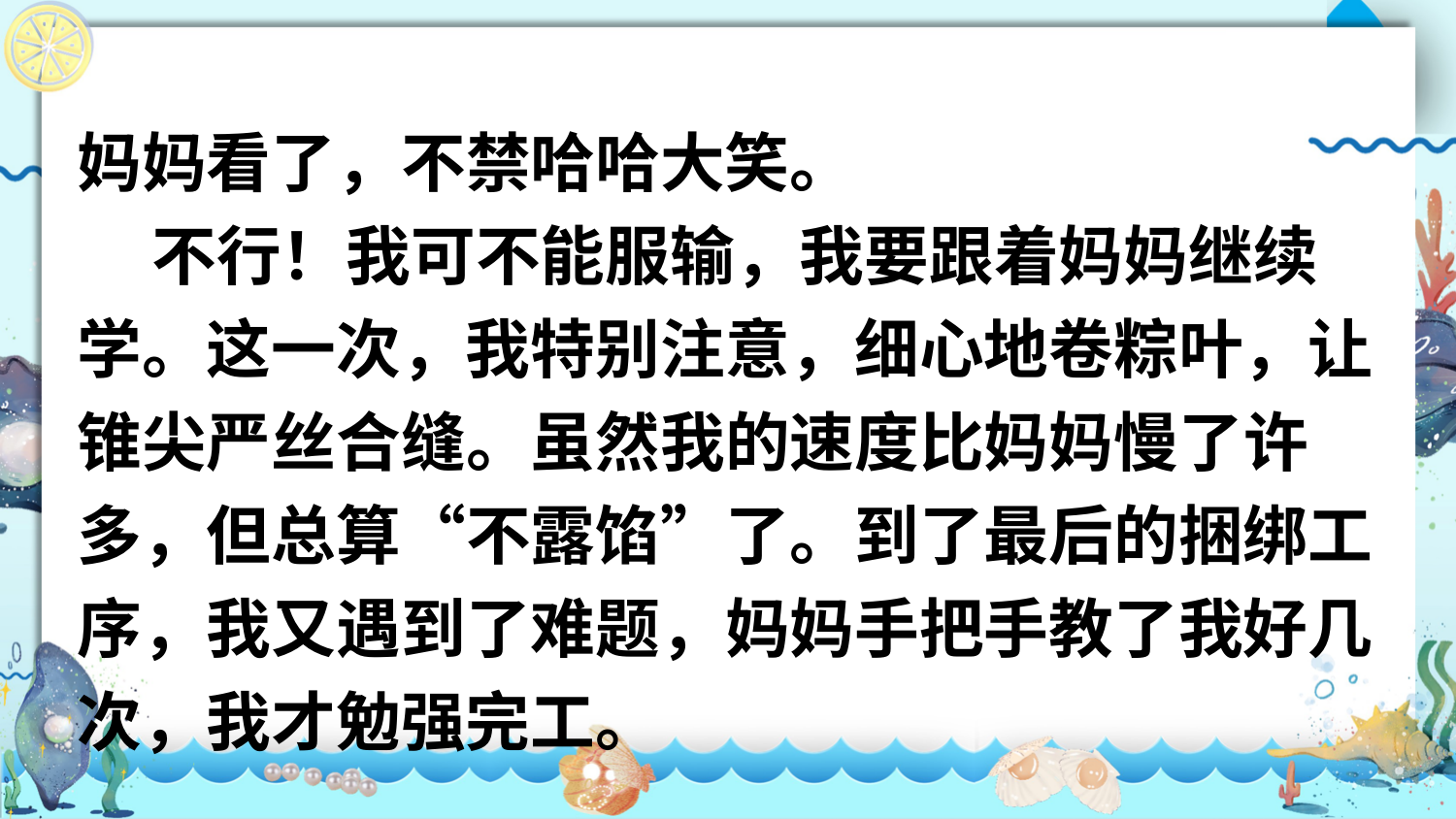

妈妈看了，不禁哈哈大笑。
    不行！我可不能服输，我要跟着妈妈继续学。这一次，我特别注意，细心地卷粽叶，让锥尖严丝合缝。虽然我的速度比妈妈慢了许多，但总算“不露馅”了。到了最后的捆绑工序，我又遇到了难题，妈妈手把手教了我好几次，我才勉强完工。